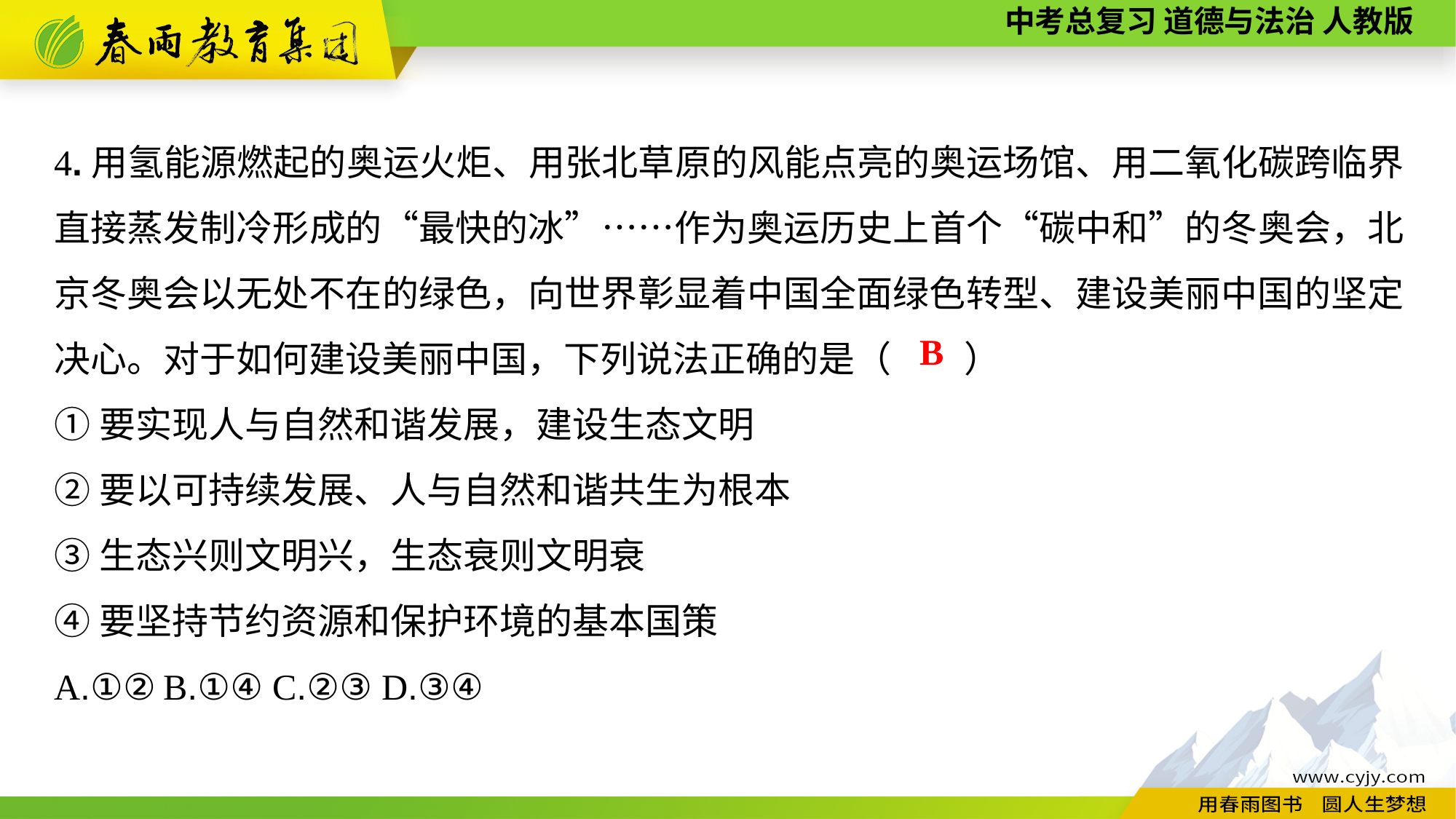

4.用氢能源燃起的奥运火炬、用张北草原的风能点亮的奥运场馆、用二氧化碳跨临界直接蒸发制冷形成的“最快的冰”……作为奥运历史上首个“碳中和”的冬奥会，北京冬奥会以无处不在的绿色，向世界彰显着中国全面绿色转型、建设美丽中国的坚定决心。对于如何建设美丽中国，下列说法正确的是（　　）
①要实现人与自然和谐发展，建设生态文明
②要以可持续发展、人与自然和谐共生为根本
③生态兴则文明兴，生态衰则文明衰
④要坚持节约资源和保护环境的基本国策
A.①②	B.①④	C.②③	D.③④
B